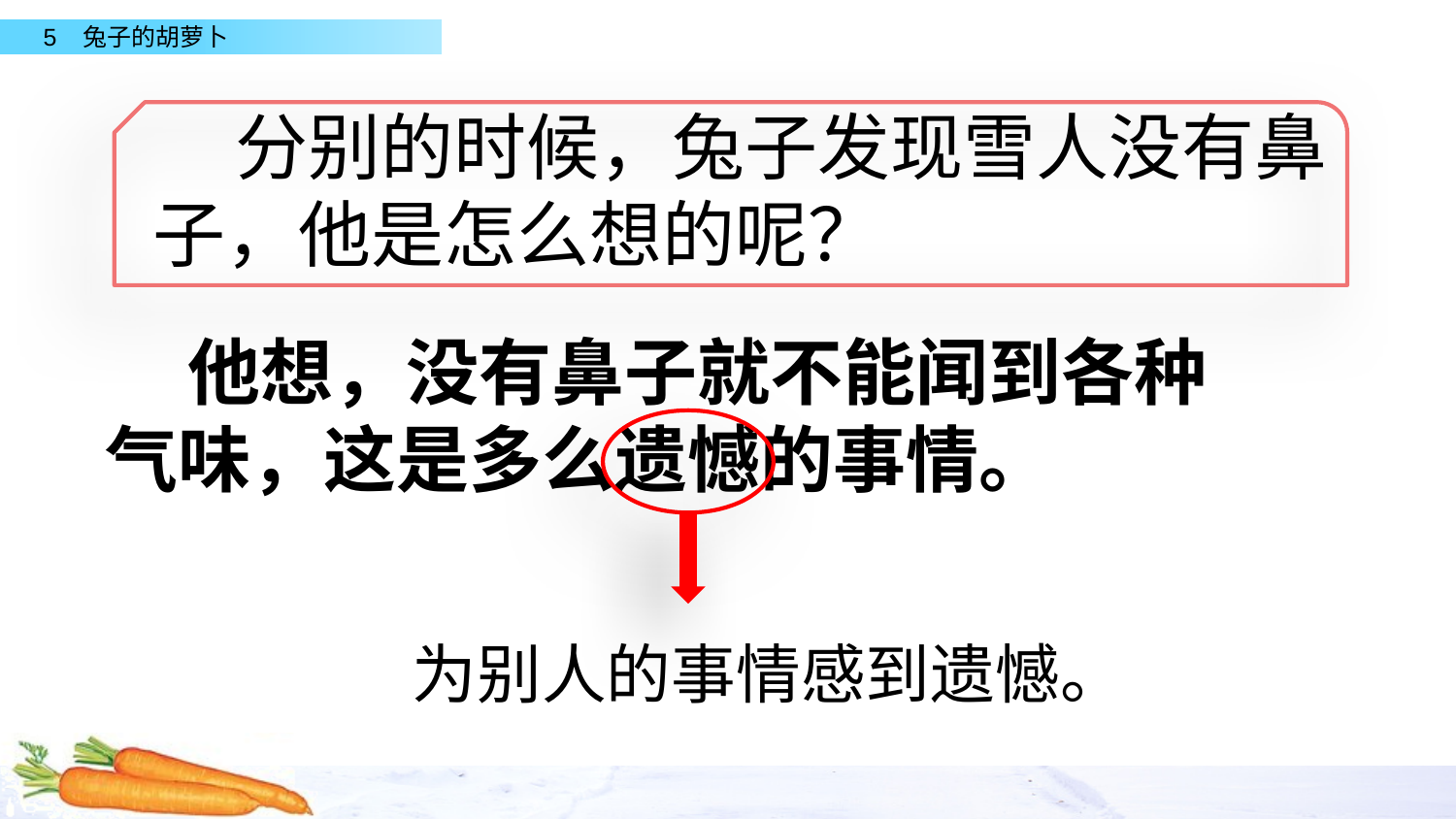

分别的时候，兔子发现雪人没有鼻子，他是怎么想的呢？

    他想，没有鼻子就不能闻到各种气味，这是多么遗憾的事情。

为别人的事情感到遗憾。